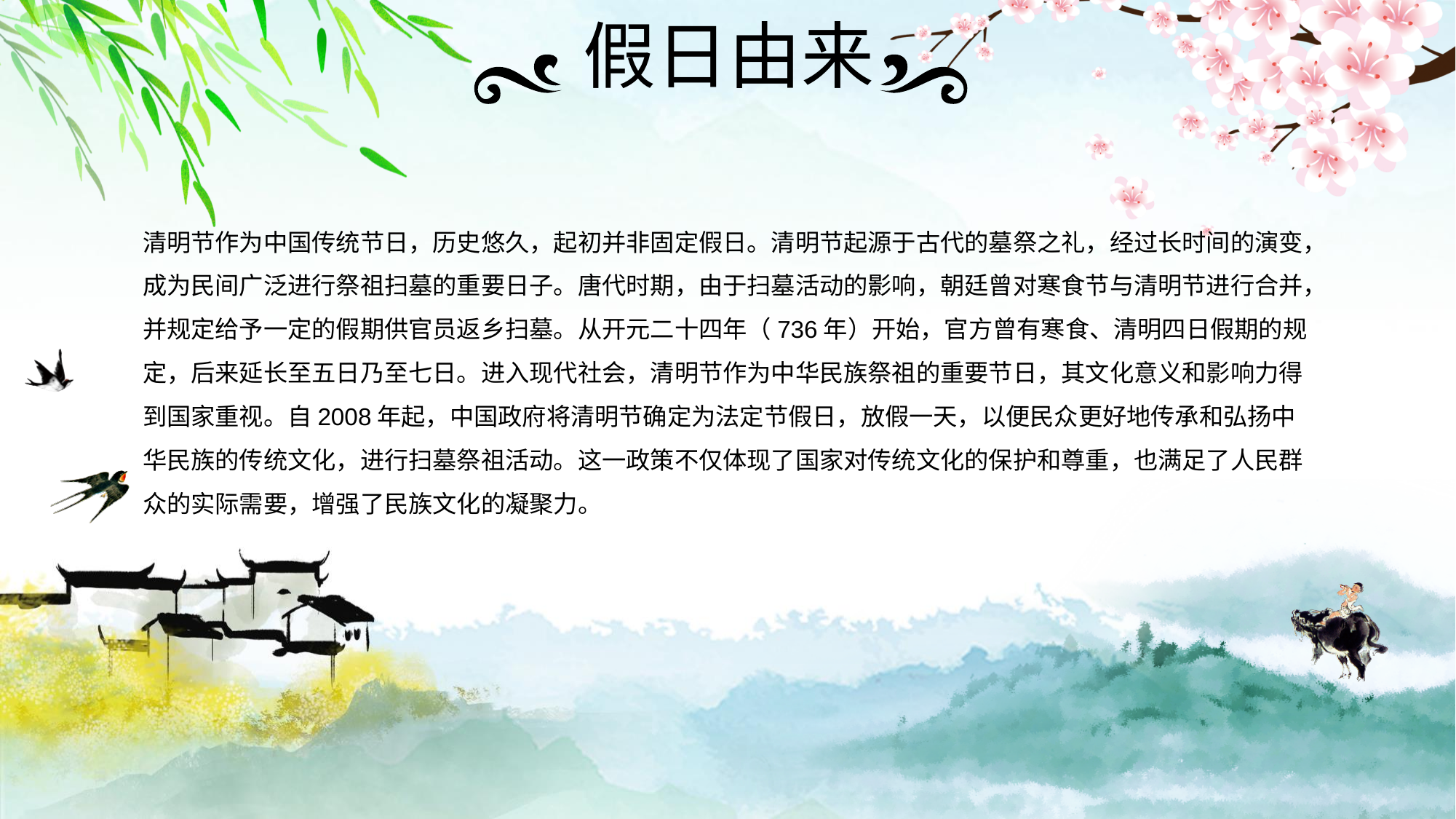

假日由来

清明节作为中国传统节日，历史悠久，起初并非固定假日。清明节起源于古代的墓祭之礼，经过长时间的演变，成为民间广泛进行祭祖扫墓的重要日子。唐代时期，由于扫墓活动的影响，朝廷曾对寒食节与清明节进行合并，并规定给予一定的假期供官员返乡扫墓。从开元二十四年（736年）开始，官方曾有寒食、清明四日假期的规定，后来延长至五日乃至七日。进入现代社会，清明节作为中华民族祭祖的重要节日，其文化意义和影响力得到国家重视。自2008年起，中国政府将清明节确定为法定节假日，放假一天，以便民众更好地传承和弘扬中华民族的传统文化，进行扫墓祭祖活动。这一政策不仅体现了国家对传统文化的保护和尊重，也满足了人民群众的实际需要，增强了民族文化的凝聚力。